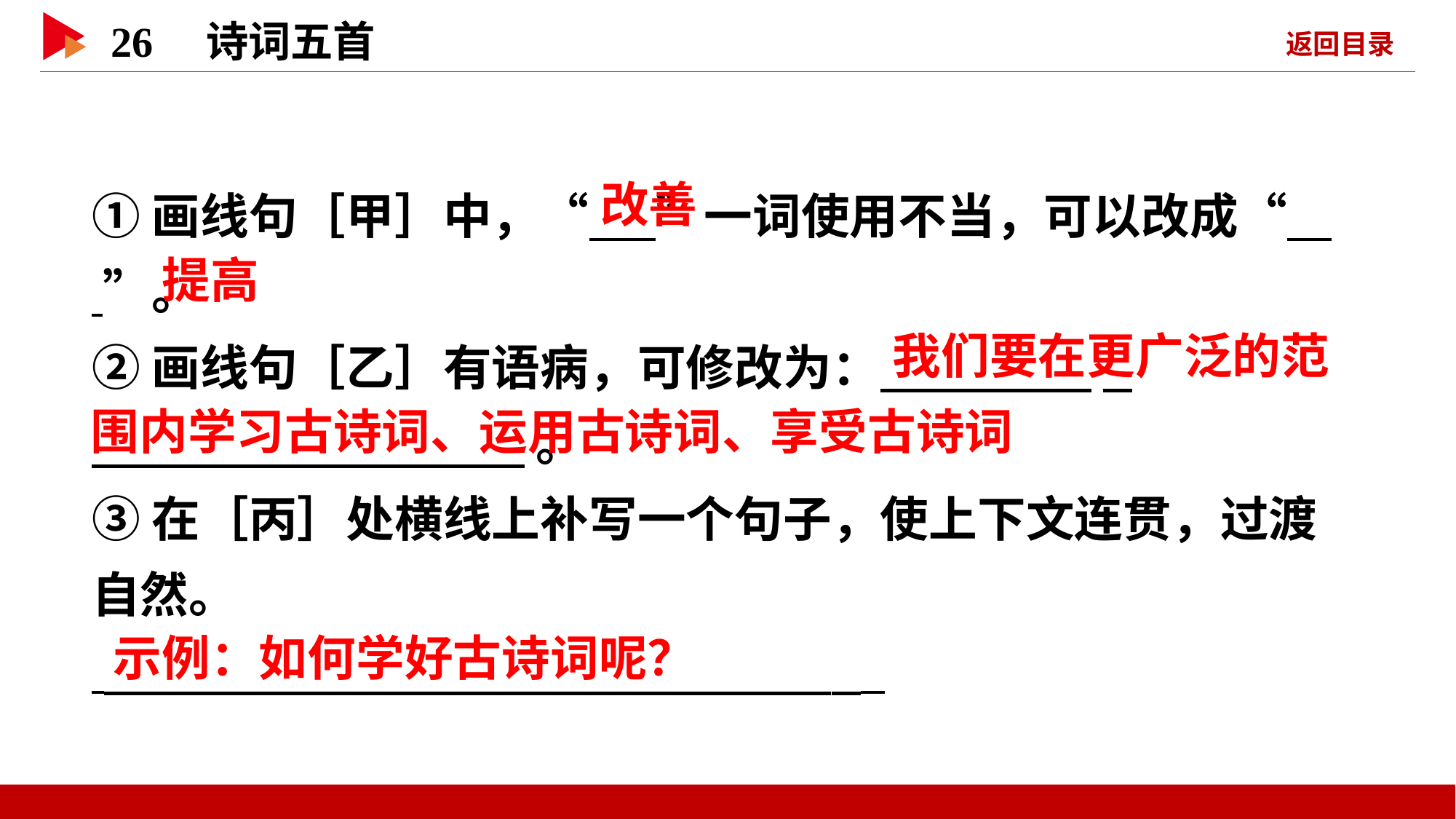

①画线句［甲］中，“      ”一词使用不当，可以改成“      ”。
②画线句［乙］有语病，可修改为：                   _
                                       。
③在［丙］处横线上补写一个句子，使上下文连贯，过渡自然。
                          _
 改善
 提高
 我们要在更广泛的范
围内学习古诗词、运用古诗词、享受古诗词
 示例：如何学好古诗词呢？